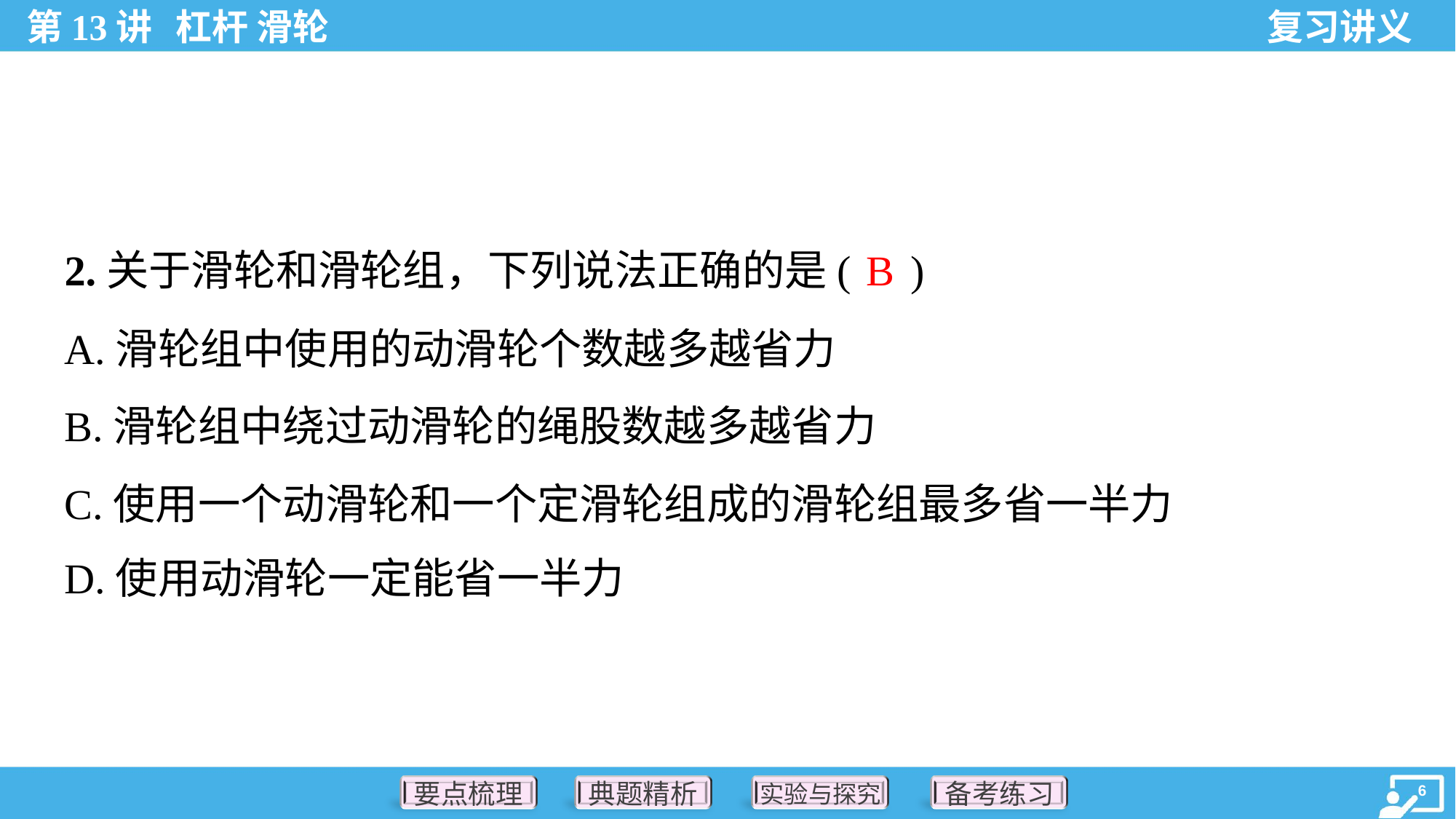

B
2.关于滑轮和滑轮组，下列说法正确的是(     )
A.滑轮组中使用的动滑轮个数越多越省力
B.滑轮组中绕过动滑轮的绳股数越多越省力
C.使用一个动滑轮和一个定滑轮组成的滑轮组最多省一半力
D.使用动滑轮一定能省一半力